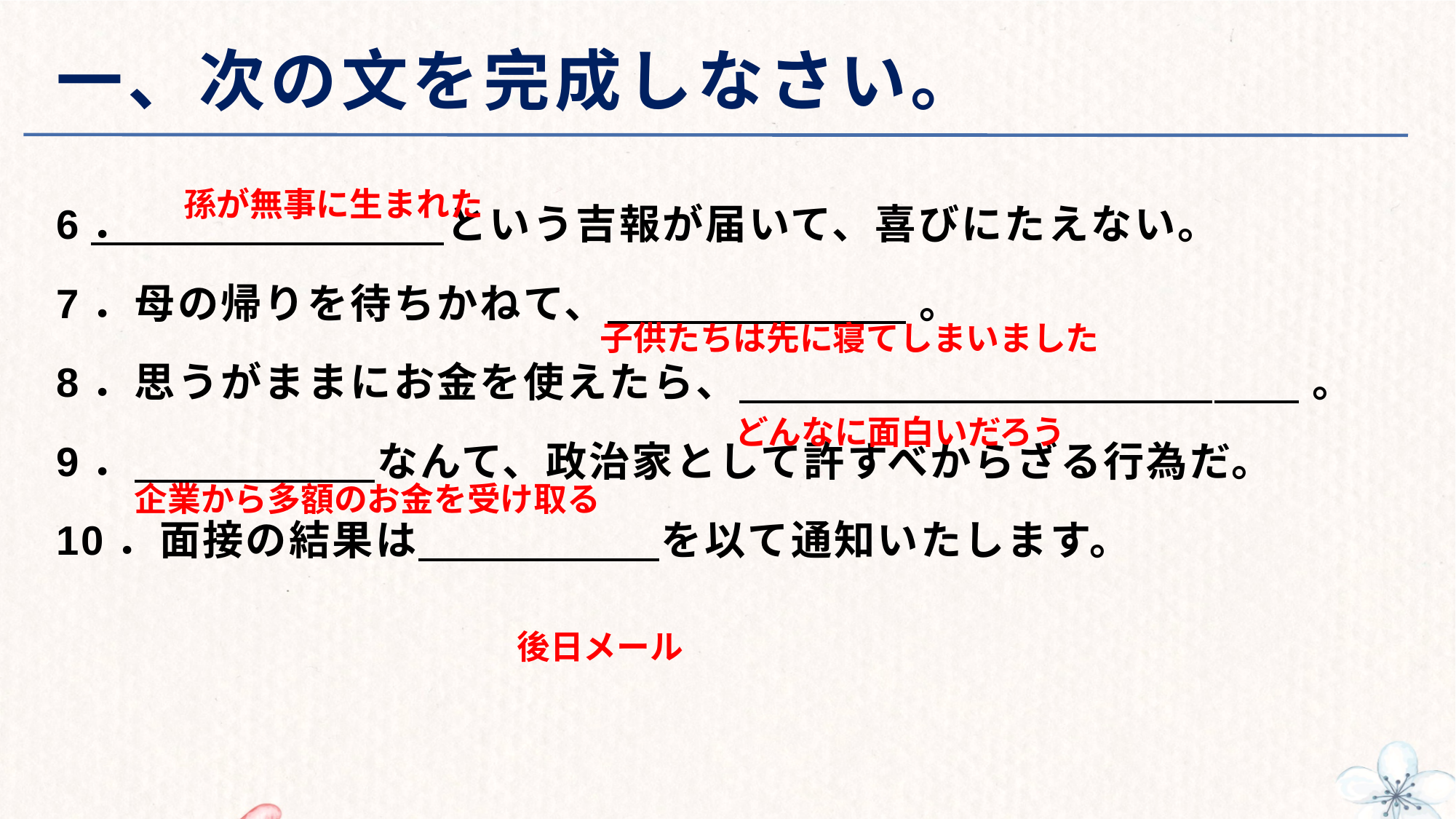

# 一、次の文を完成しなさい。
6．                           という吉報が届いて、喜びにたえない。
7．母の帰りを待ちかねて、                           。
8．思うがままにお金を使えたら、　　　　　　　　　　　　　 。
9．                     なんて、政治家として許すべからざる行為だ。
10．面接の結果は                     を以て通知いたします。
孫が無事に生まれた
子供たちは先に寝てしまいました
どんなに面白いだろう
企業から多額のお金を受け取る
後日メール